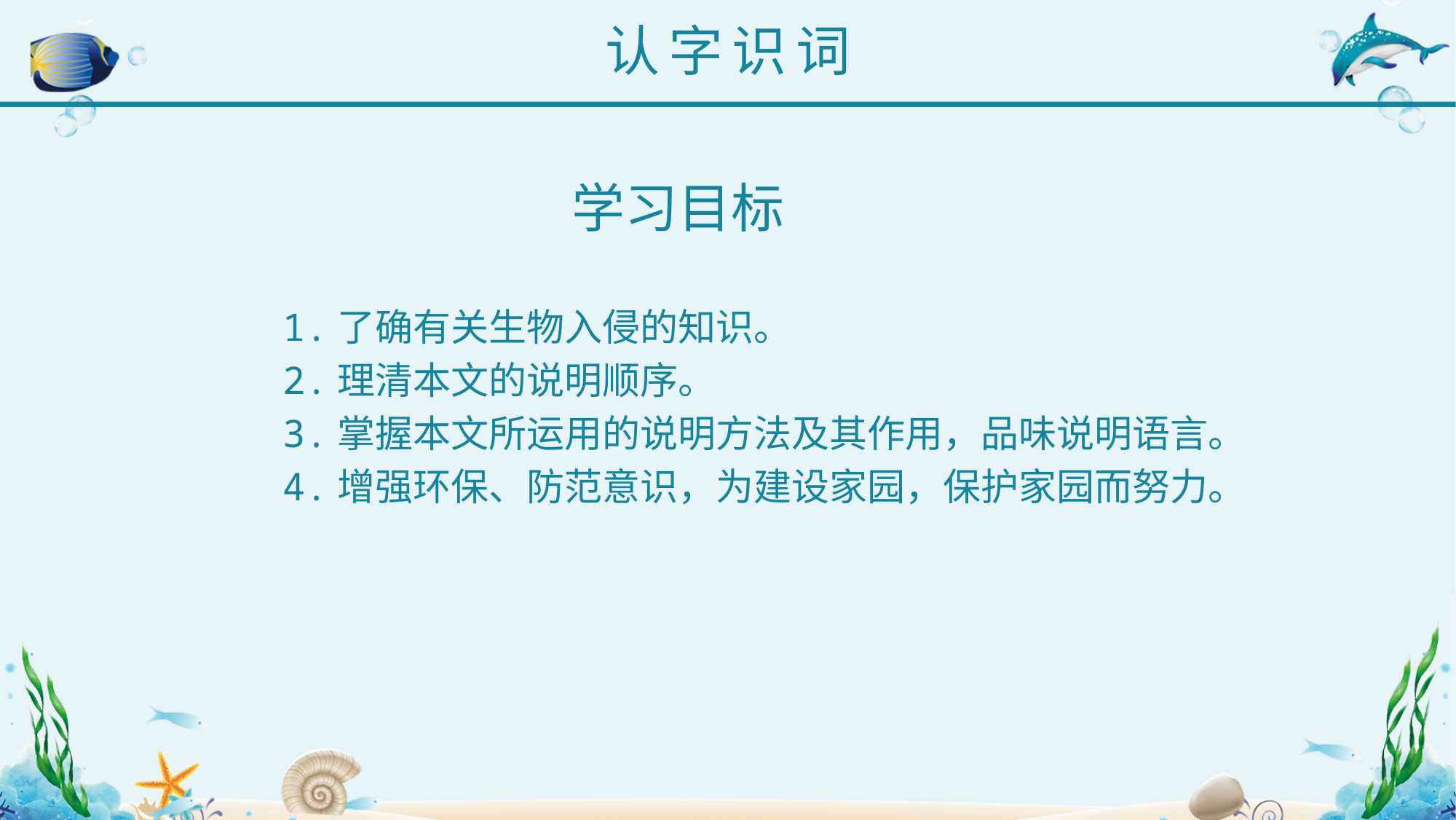

认字识词

学习目标
1.了确有关生物入侵的知识。
2.理清本文的说明顺序。
3.掌握本文所运用的说明方法及其作用，品味说明语言。
4.增强环保、防范意识，为建设家园，保护家园而努力。